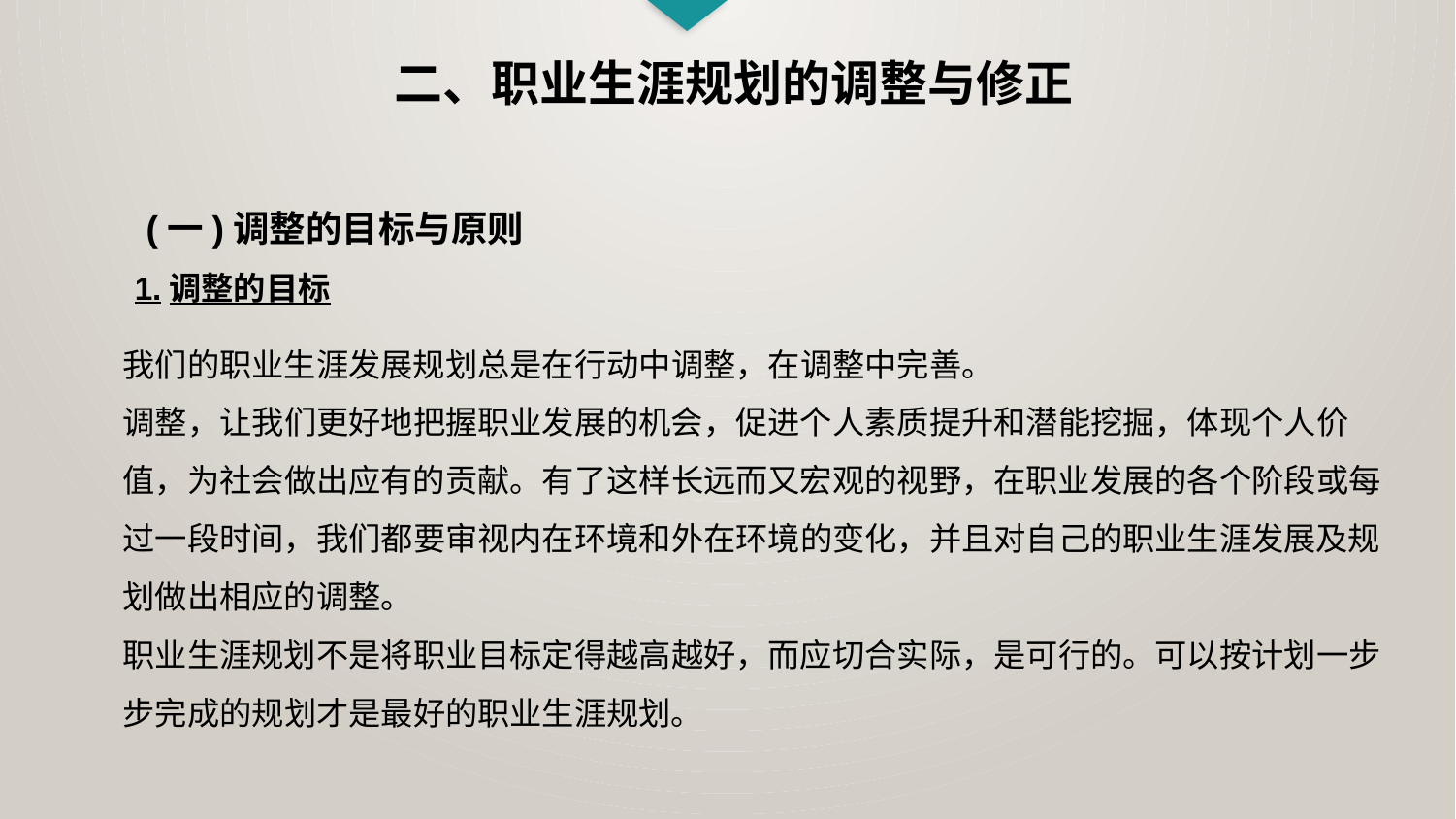

二、职业生涯规划的调整与修正
(一)调整的目标与原则
1.调整的目标
我们的职业生涯发展规划总是在行动中调整，在调整中完善。
调整，让我们更好地把握职业发展的机会，促进个人素质提升和潜能挖掘，体现个人价值，为社会做出应有的贡献。有了这样长远而又宏观的视野，在职业发展的各个阶段或每过一段时间，我们都要审视内在环境和外在环境的变化，并且对自己的职业生涯发展及规划做出相应的调整。
职业生涯规划不是将职业目标定得越高越好，而应切合实际，是可行的。可以按计划一步步完成的规划才是最好的职业生涯规划。
83